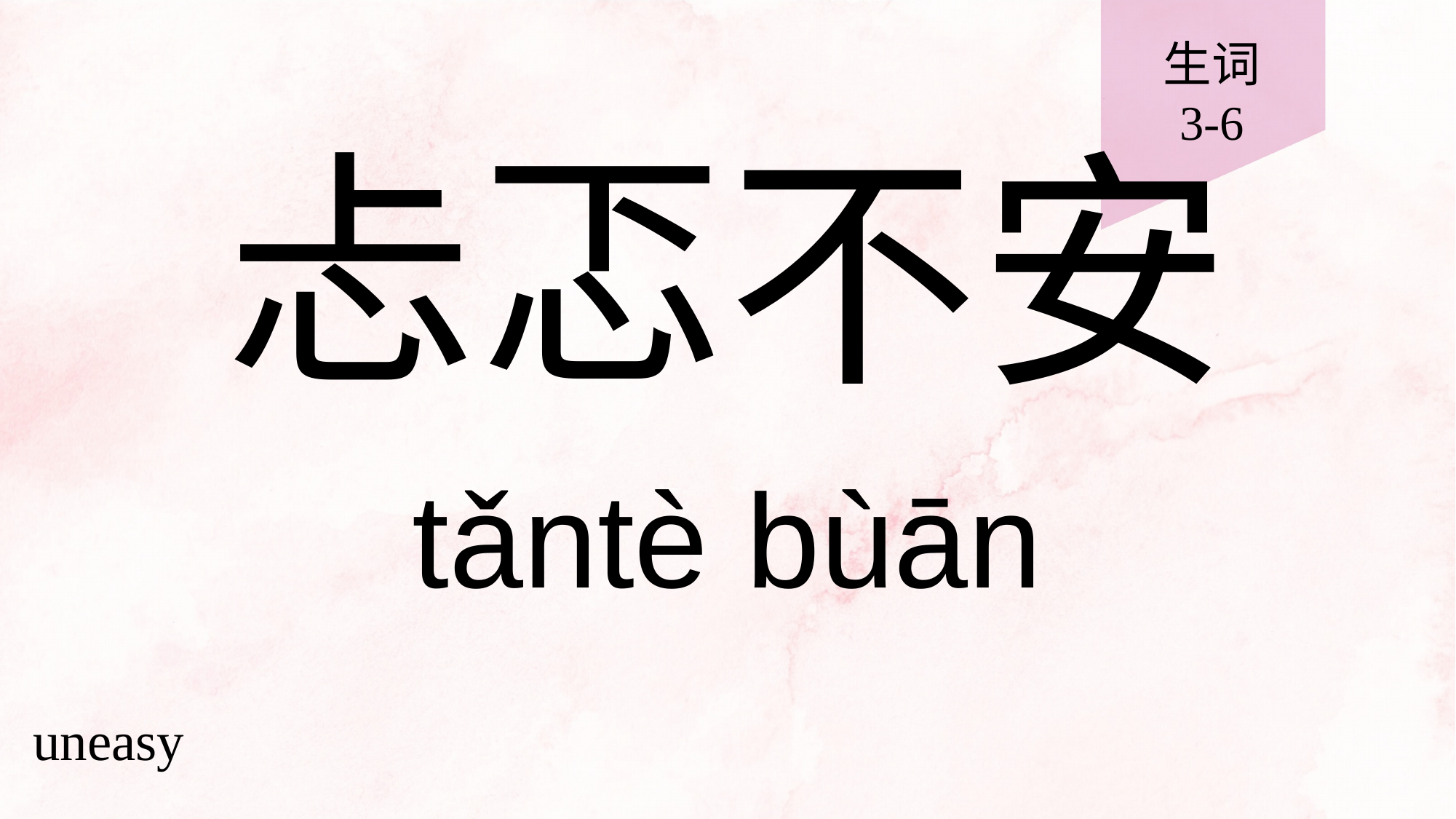

生词
3-6
# 忐忑不安
tǎntè bùān
uneasy